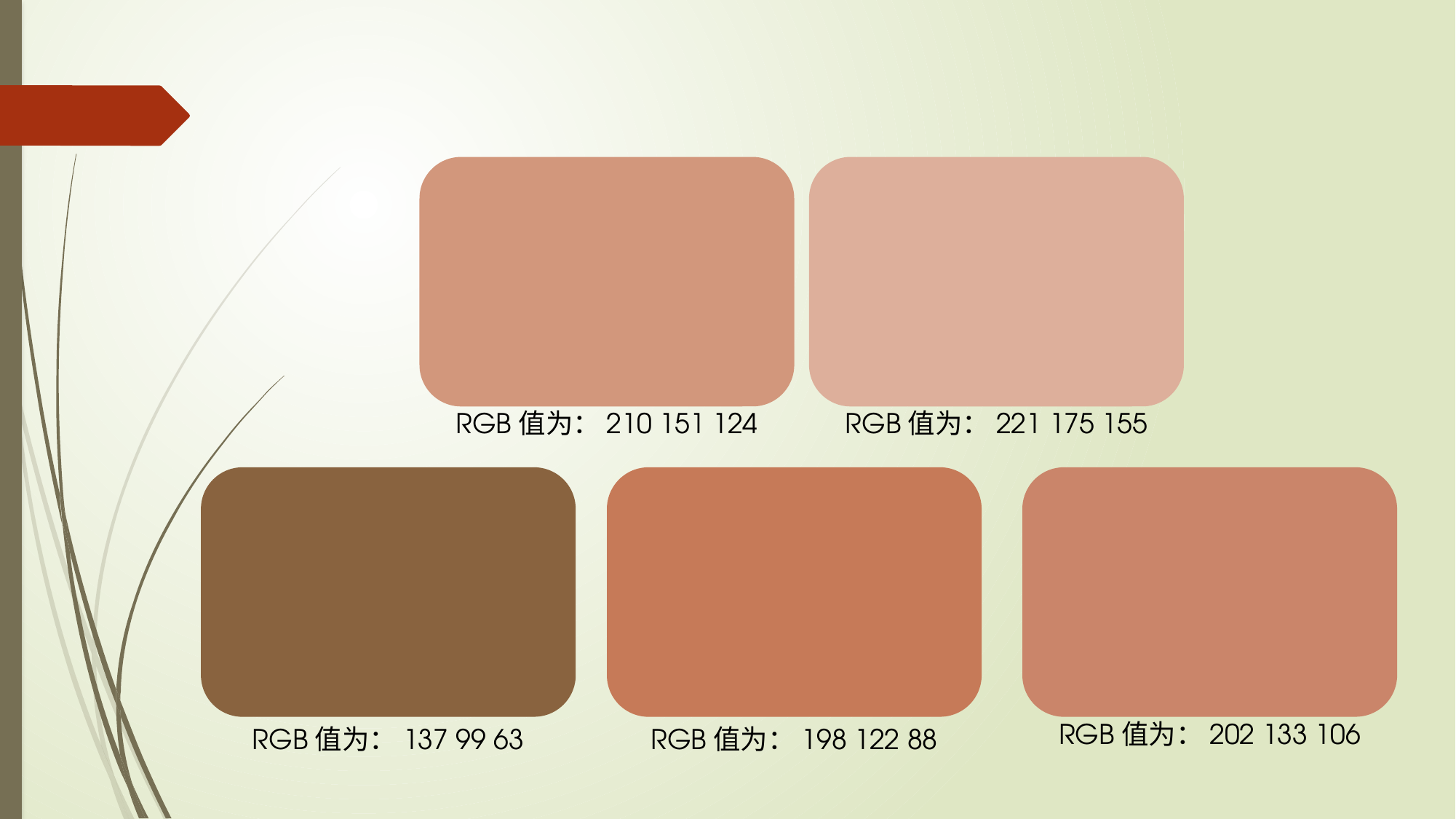

RGB值为：221 175 155

RGB值为：210 151 124

RGB值为：137 99 63

RGB值为：198 122 88

RGB值为：202 133 106